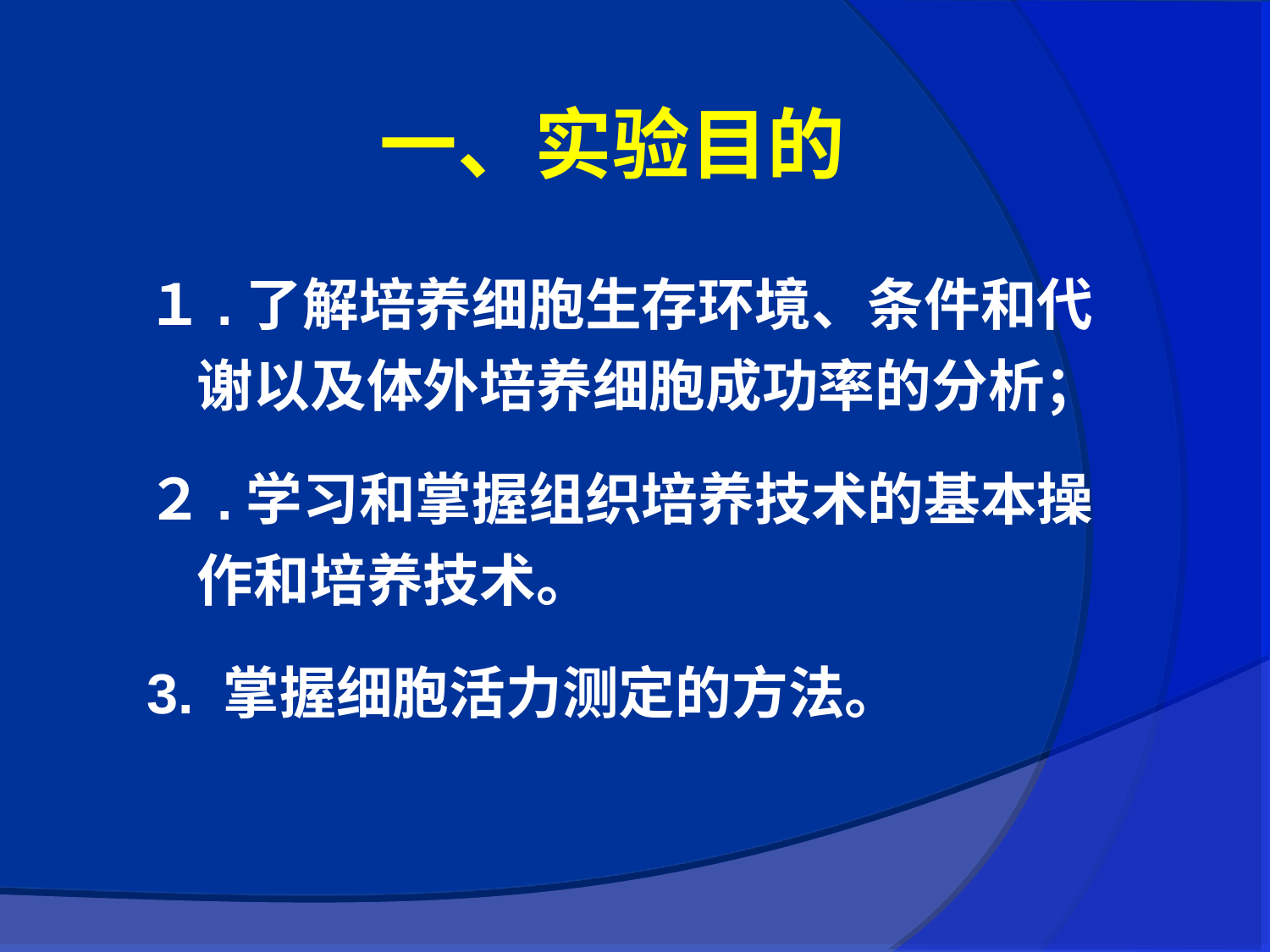

一、实验目的
１.了解培养细胞生存环境、条件和代谢以及体外培养细胞成功率的分析；
２.学习和掌握组织培养技术的基本操作和培养技术。
3. 掌握细胞活力测定的方法。